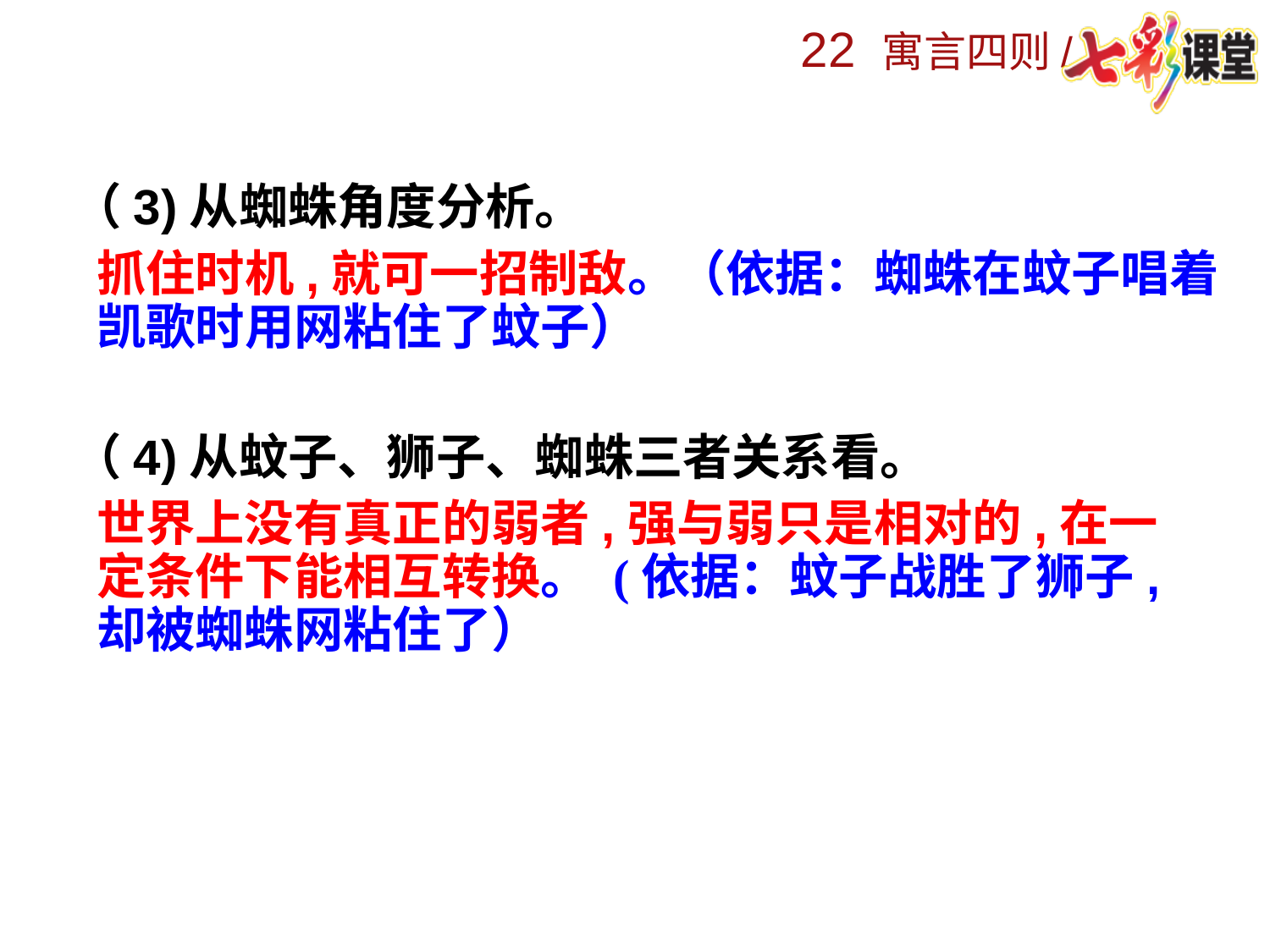

（3)从蜘蛛角度分析。
抓住时机,就可一招制敌。（依据：蜘蛛在蚊子唱着凯歌时用网粘住了蚊子）
（4)从蚊子、狮子、蜘蛛三者关系看。
世界上没有真正的弱者,强与弱只是相对的,在一定条件下能相互转换。 (依据：蚊子战胜了狮子,却被蜘蛛网粘住了）